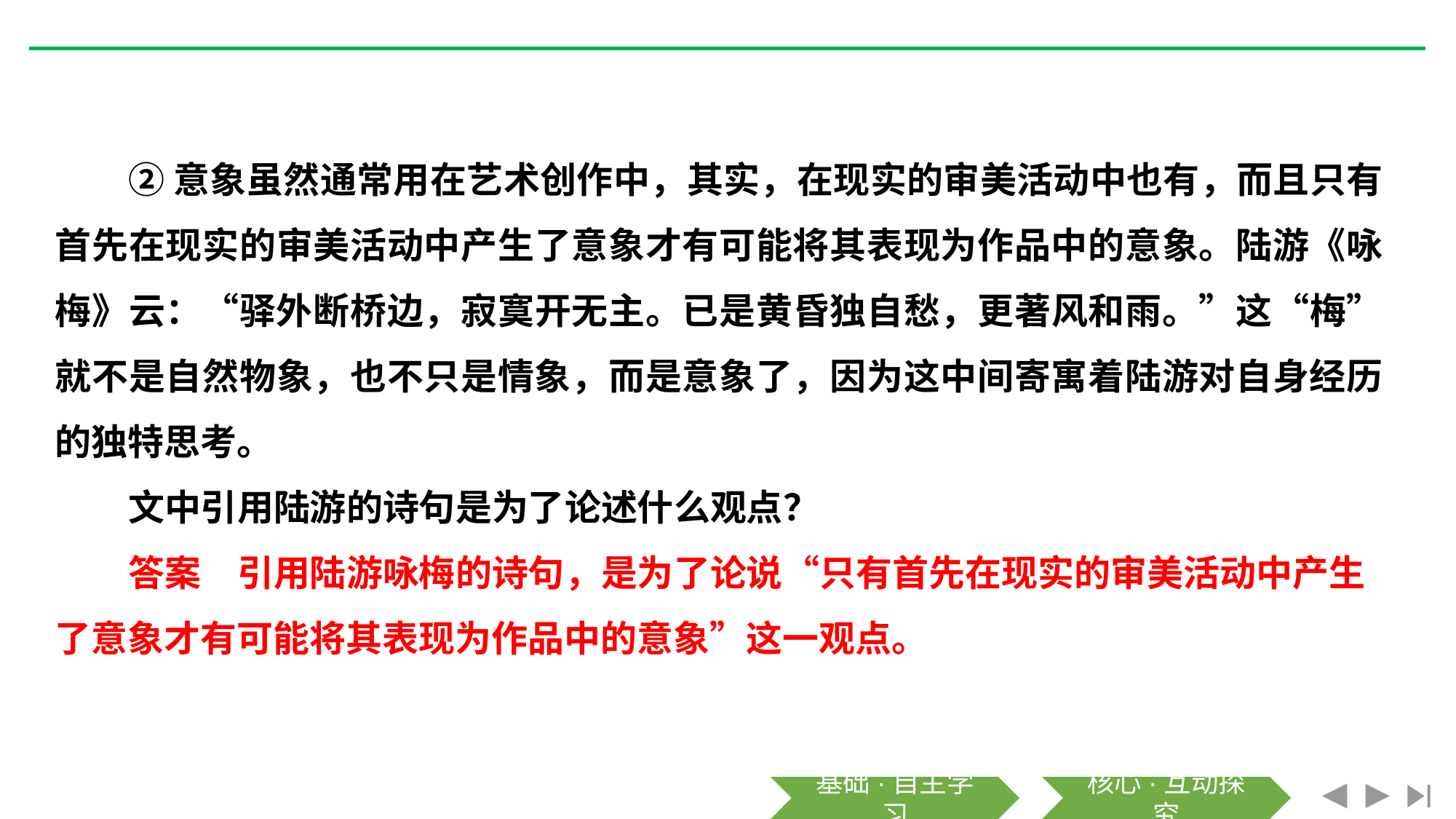

②意象虽然通常用在艺术创作中，其实，在现实的审美活动中也有，而且只有首先在现实的审美活动中产生了意象才有可能将其表现为作品中的意象。陆游《咏梅》云：“驿外断桥边，寂寞开无主。已是黄昏独自愁，更著风和雨。”这“梅”就不是自然物象，也不只是情象，而是意象了，因为这中间寄寓着陆游对自身经历的独特思考。
文中引用陆游的诗句是为了论述什么观点？
答案　引用陆游咏梅的诗句，是为了论说“只有首先在现实的审美活动中产生了意象才有可能将其表现为作品中的意象”这一观点。